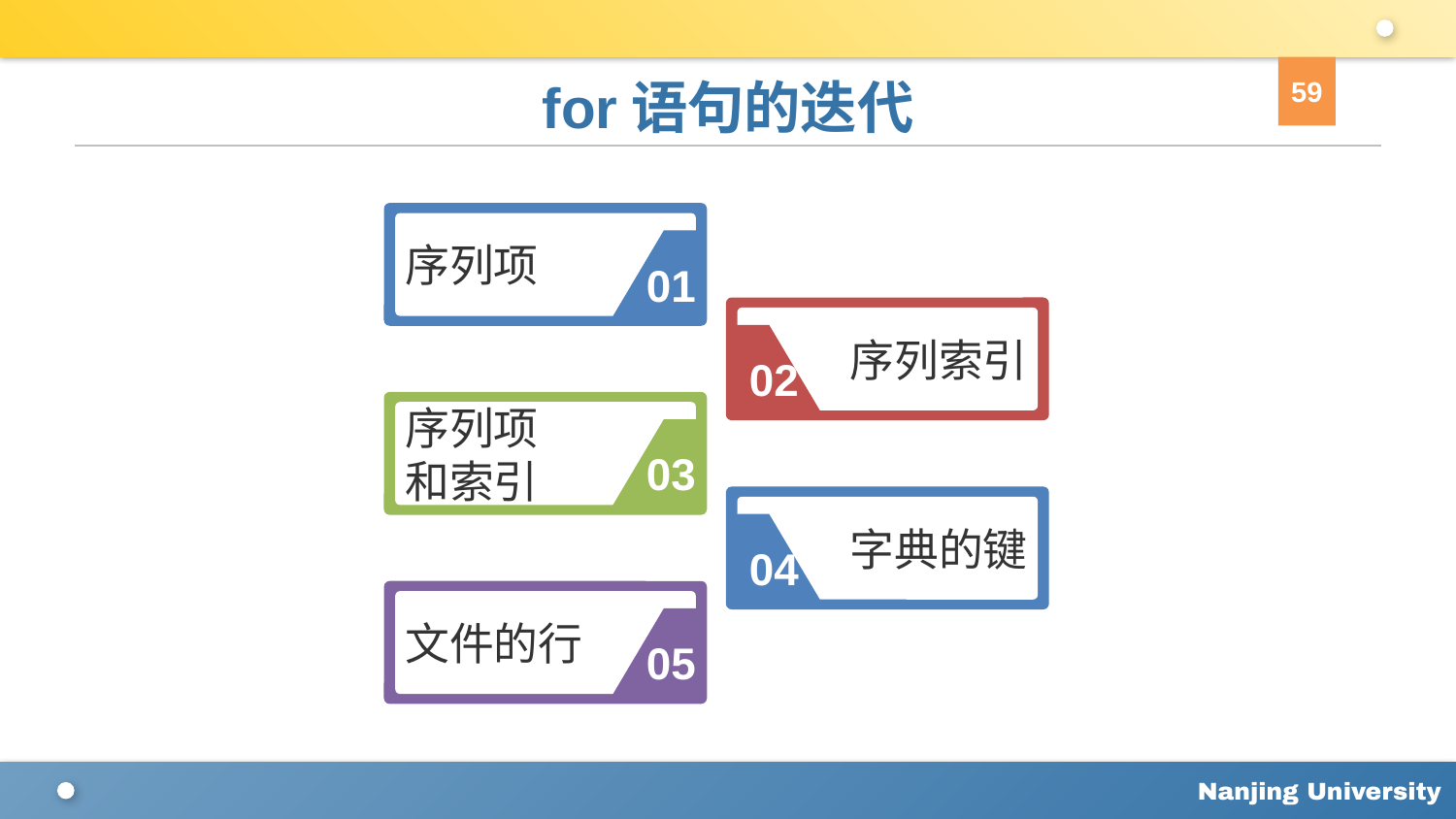

59
# for语句的迭代

序列项
01

序列索引
02

序列项
和索引
03

字典的键
04

文件的行
05